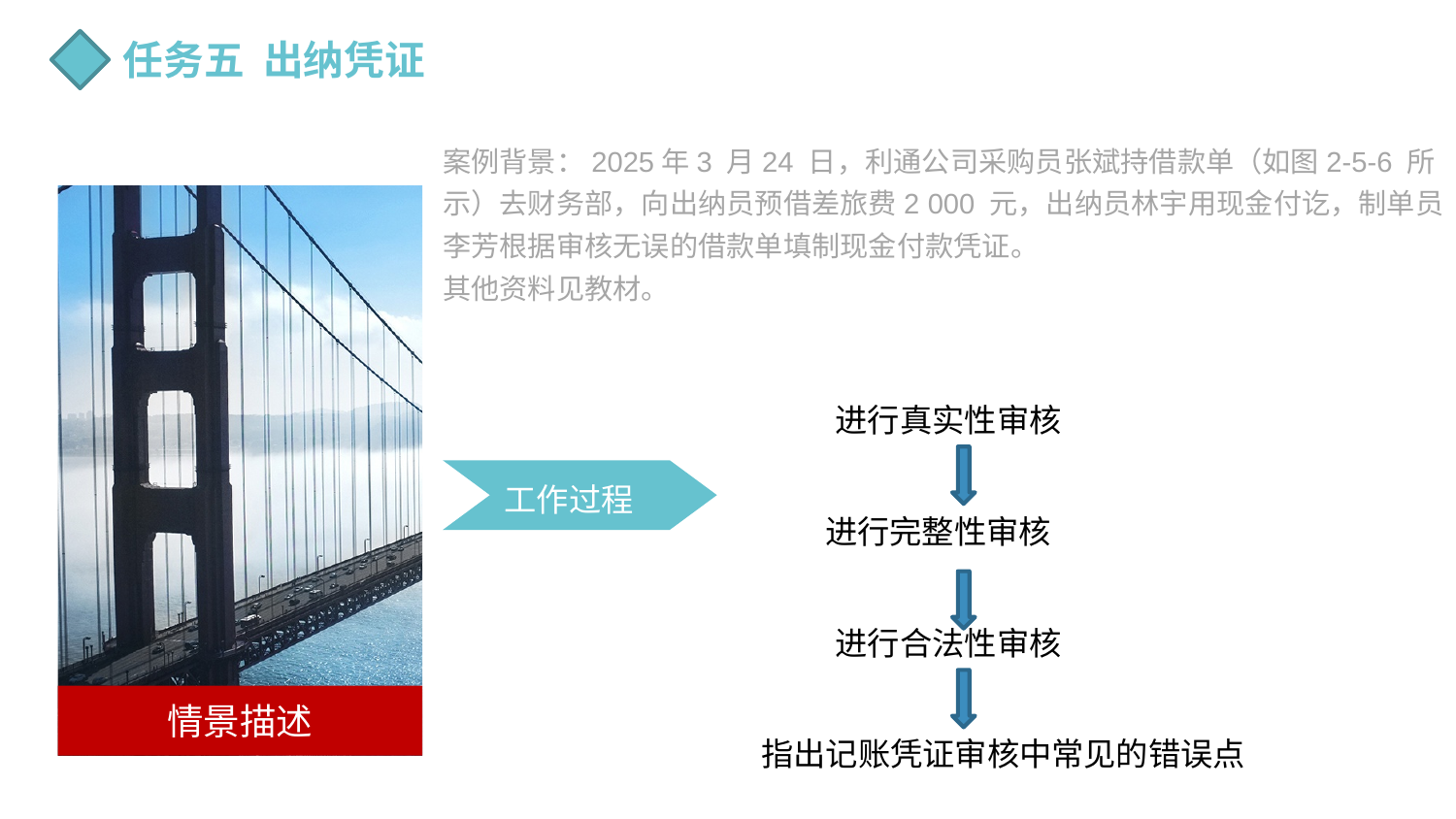

任务五  出纳凭证

案例背景：2025年3 月24 日，利通公司采购员张斌持借款单（如图2-5-6 所
示）去财务部，向出纳员预借差旅费2 000 元，出纳员林宇用现金付讫，制单员李芳根据审核无误的借款单填制现金付款凭证。
其他资料见教材。

情景描述
进行真实性审核

工作过程
进行完整性审核

进行合法性审核

指出记账凭证审核中常见的错误点